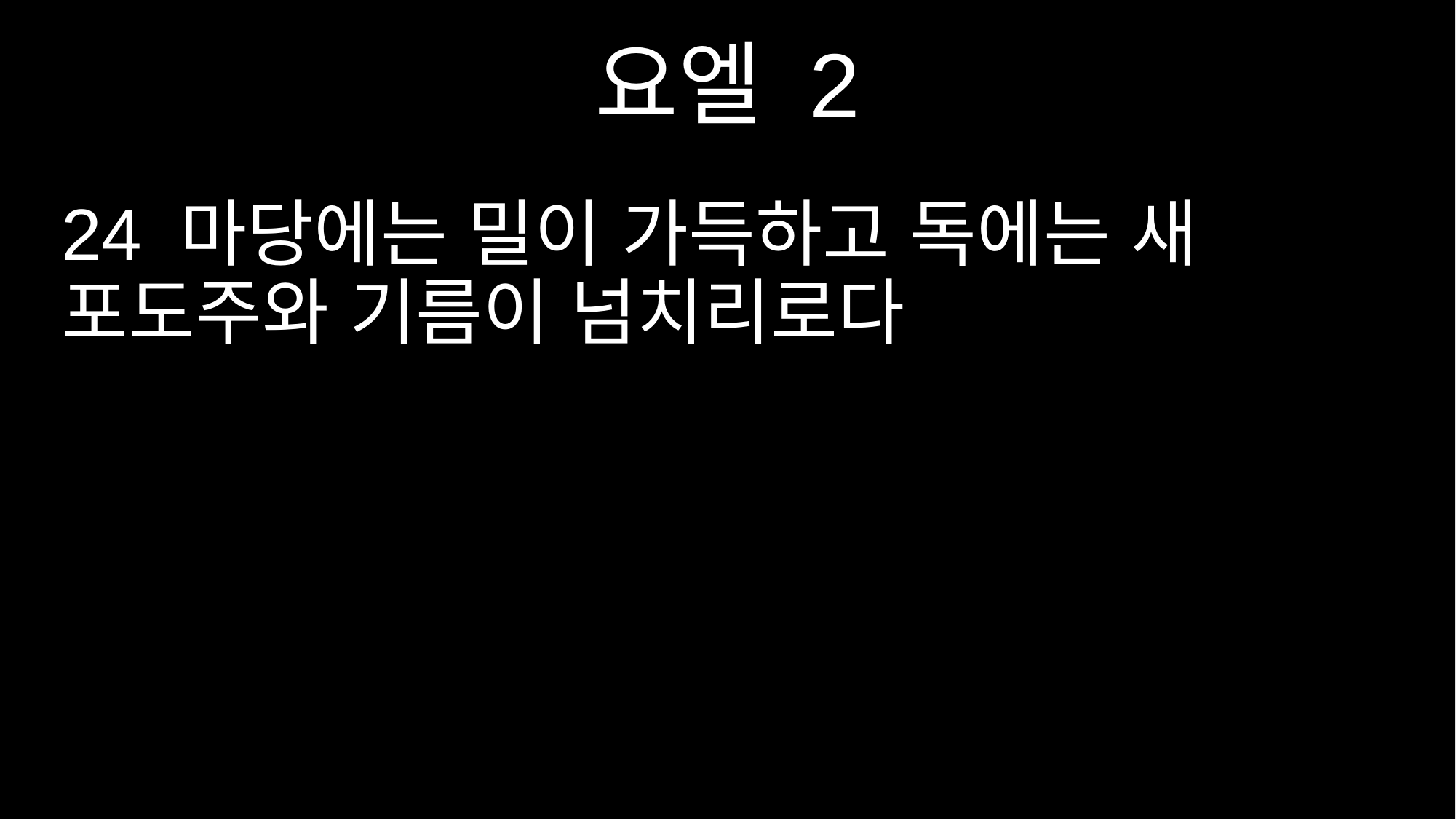

요엘 2
24 마당에는 밀이 가득하고 독에는 새 포도주와 기름이 넘치리로다